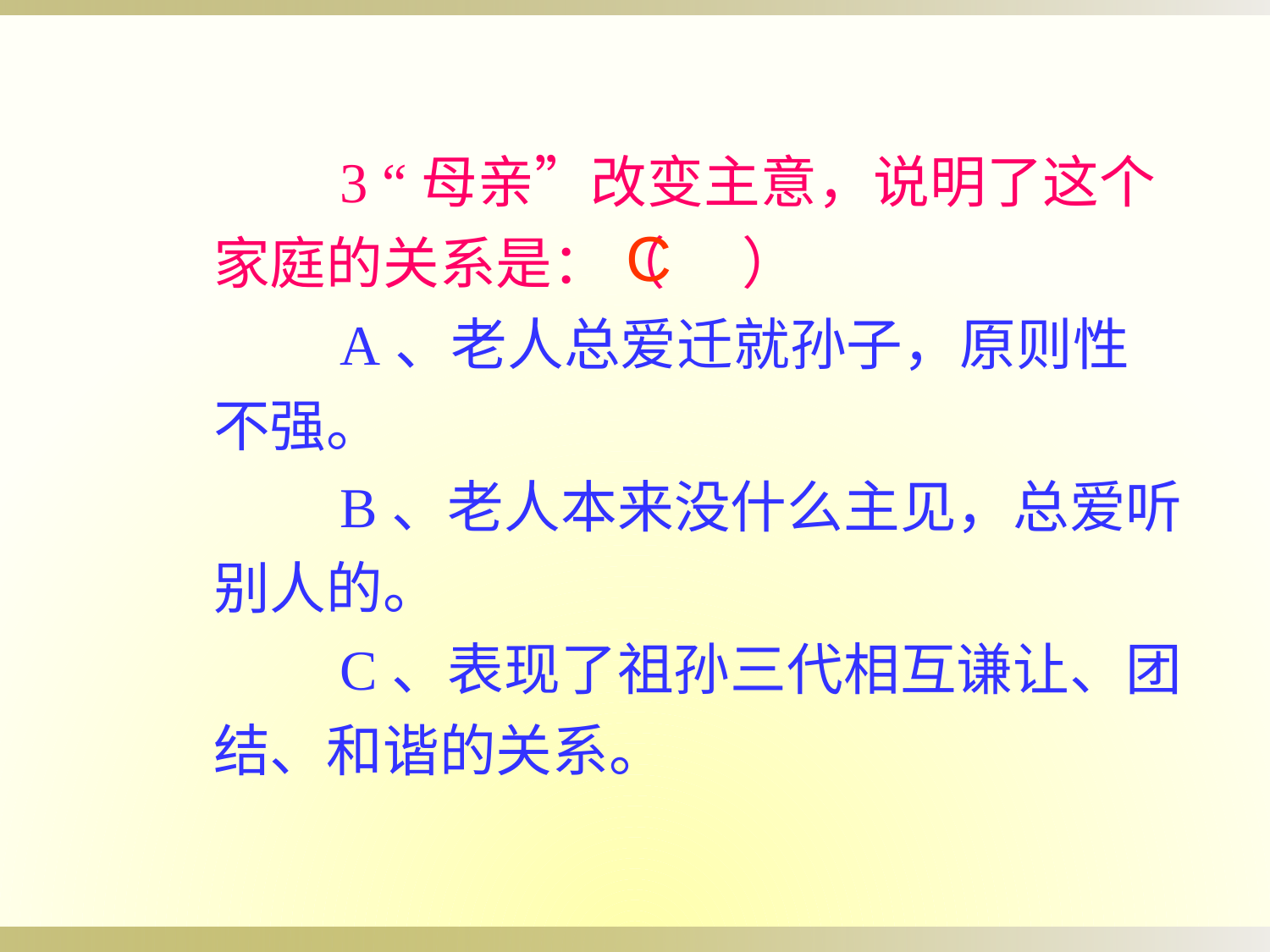

3 “母亲”改变主意，说明了这个家庭的关系是：（      ）
　　A、老人总爱迁就孙子，原则性不强。
　　B、老人本来没什么主见，总爱听别人的。
　　C、表现了祖孙三代相互谦让、团结、和谐的关系。
C